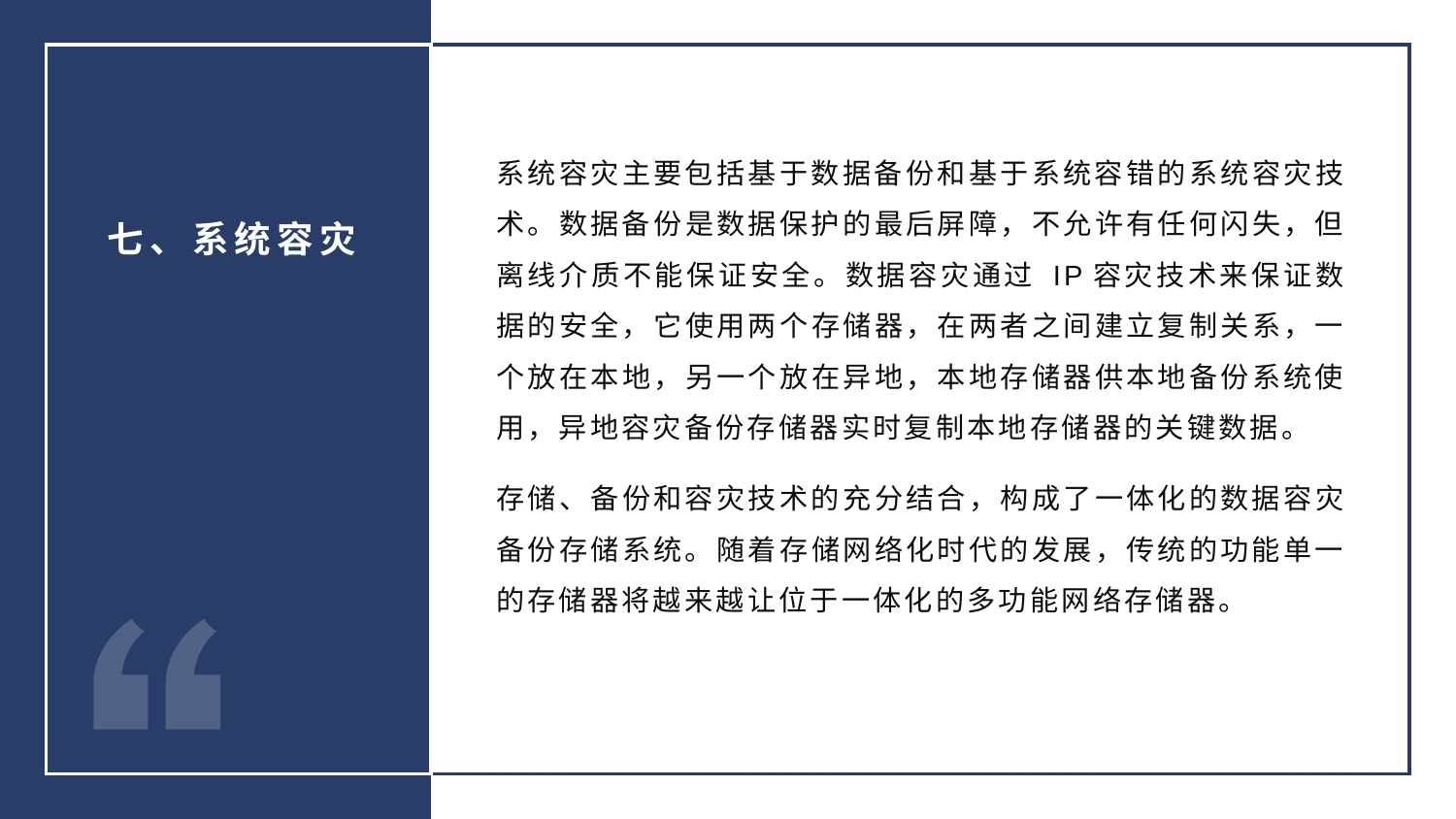

系统容灾主要包括基于数据备份和基于系统容错的系统容灾技术。数据备份是数据保护的最后屏障，不允许有任何闪失，但离线介质不能保证安全。数据容灾通过 IP容灾技术来保证数据的安全，它使用两个存储器，在两者之间建立复制关系，一个放在本地，另一个放在异地，本地存储器供本地备份系统使用，异地容灾备份存储器实时复制本地存储器的关键数据。
存储、备份和容灾技术的充分结合，构成了一体化的数据容灾备份存储系统。随着存储网络化时代的发展，传统的功能单一的存储器将越来越让位于一体化的多功能网络存储器。
七、系统容灾